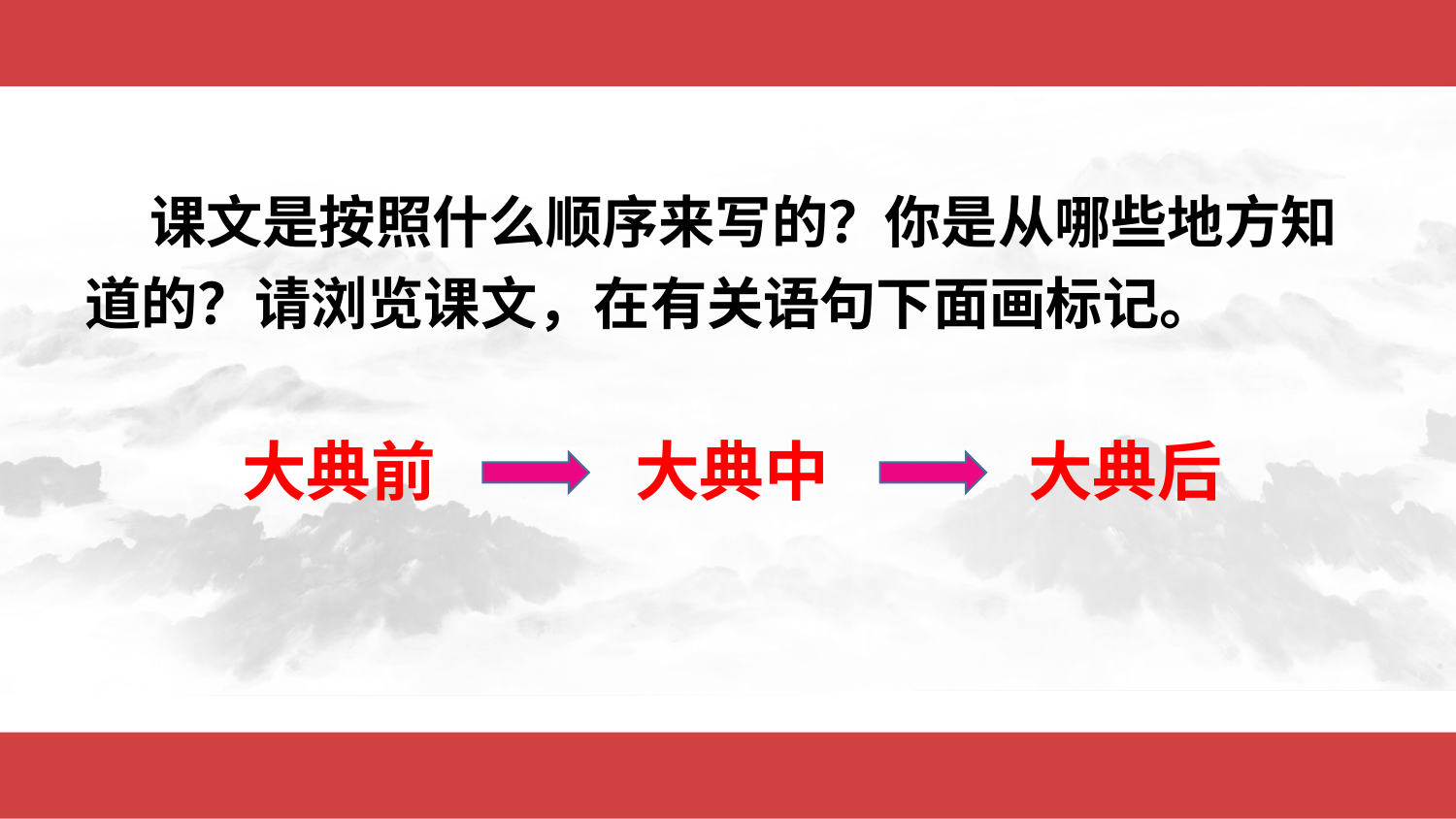

课文是按照什么顺序来写的？你是从哪些地方知道的？请浏览课文，在有关语句下面画标记。
大典前
大典中
大典后